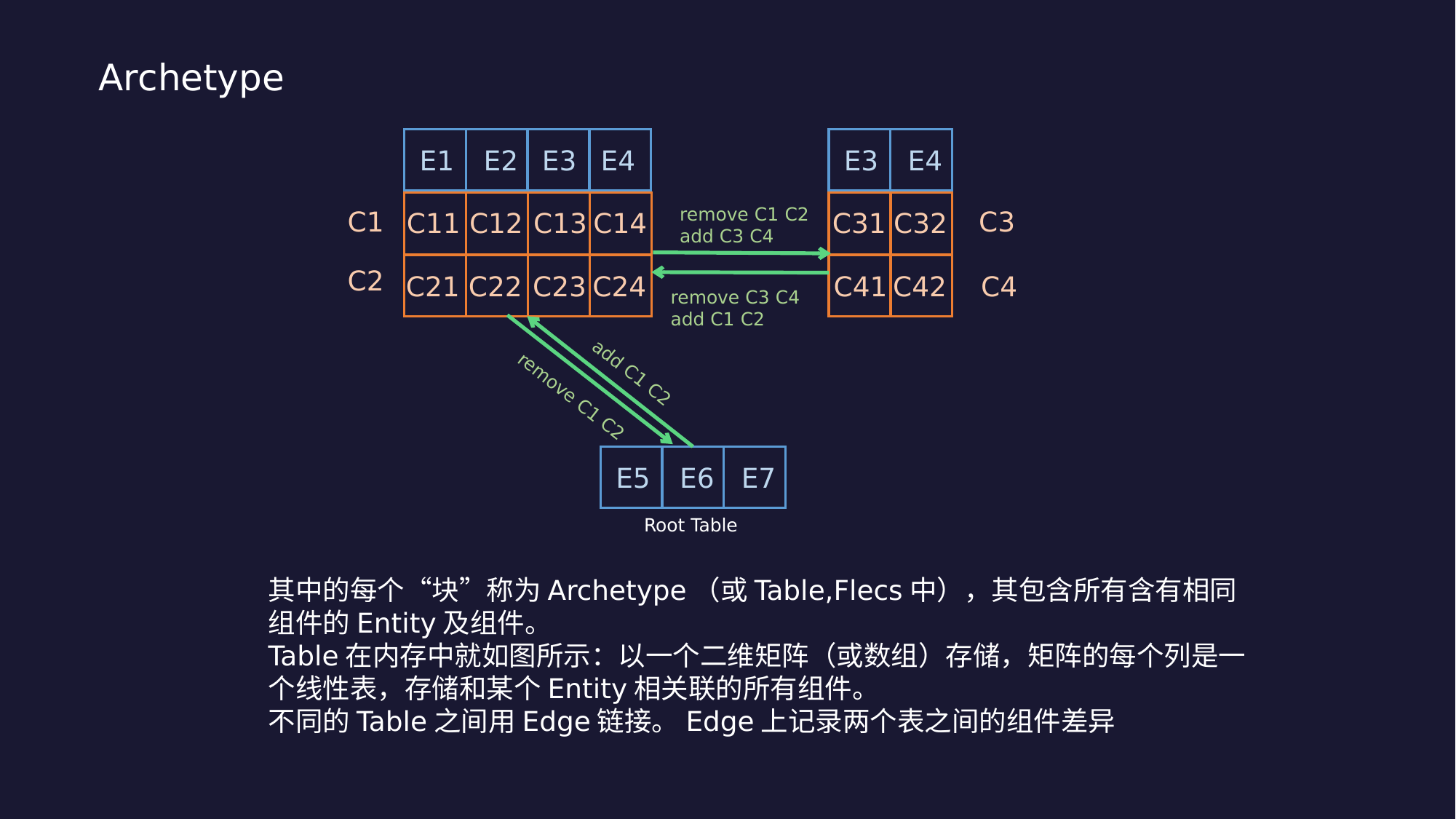

Archetype

E1
E2
E3
E4
E3
E4

remove C1 C2
add C3 C4
C1
C3
C12
C14
C32
C11
C13
C31

C2
C22
C24
C42
C4
C21
C23
C41
remove C3 C4
add C1 C2
add C1 C2
remove C1 C2

E5
E6
E7
Root Table
其中的每个“块”称为Archetype（或Table,Flecs中），其包含所有含有相同组件的Entity及组件。
Table在内存中就如图所示：以一个二维矩阵（或数组）存储，矩阵的每个列是一个线性表，存储和某个Entity相关联的所有组件。
不同的Table之间用Edge链接。Edge上记录两个表之间的组件差异